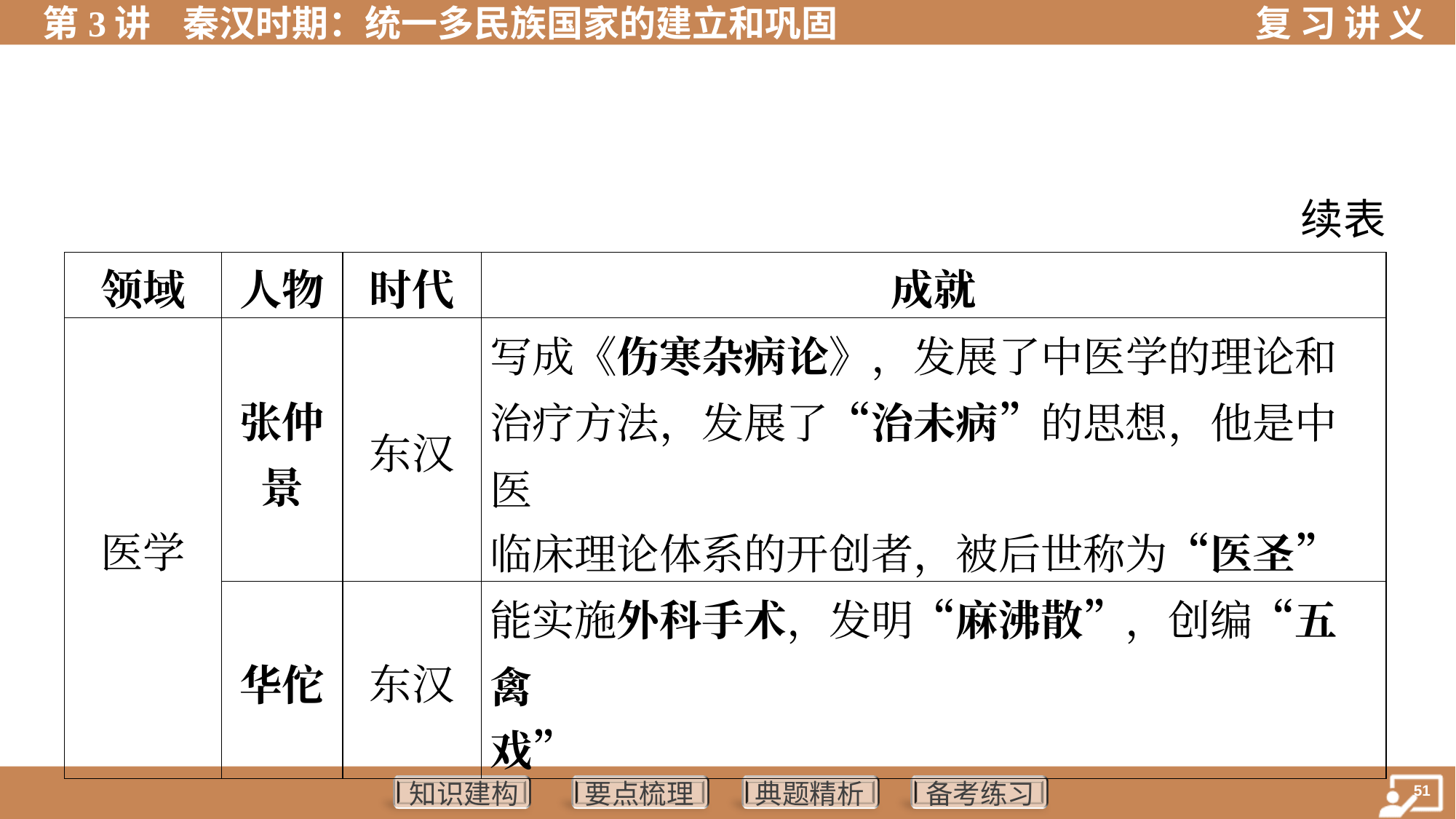

续表
| 领域 | 人物 | 时代 | 成就 |
| --- | --- | --- | --- |
| 医学 | 张仲 景 | 东汉 | 写成《伤寒杂病论》，发展了中医学的理论和 治疗方法，发展了“治未病”的思想，他是中医 临床理论体系的开创者，被后世称为“医圣” |
|  | 华佗 | 东汉 | 能实施外科手术，发明“麻沸散”，创编“五禽 戏” |